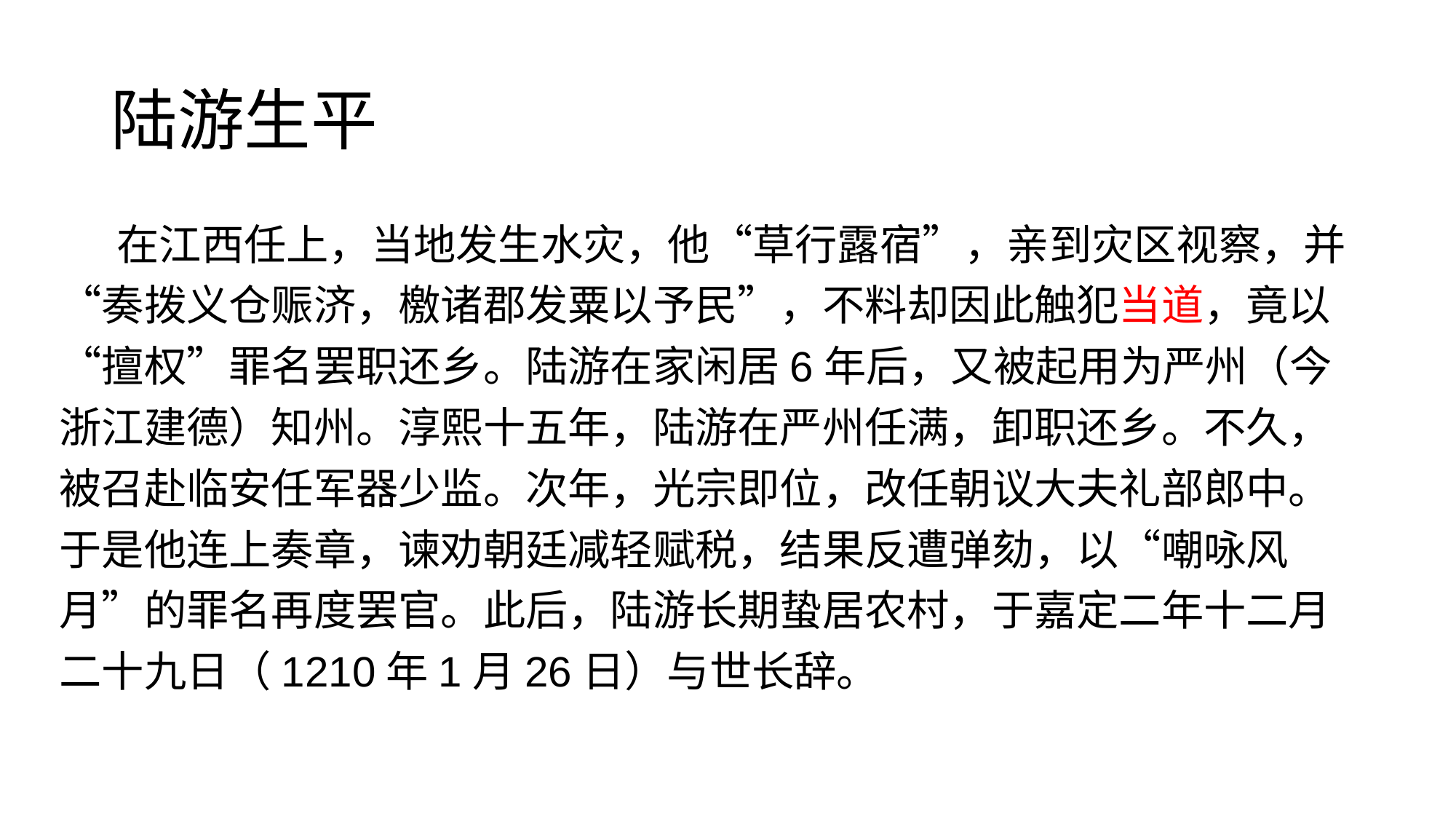

# 陆游生平
     在江西任上，当地发生水灾，他“草行露宿”，亲到灾区视察，并“奏拨义仓赈济，檄诸郡发粟以予民”，不料却因此触犯当道，竟以“擅权”罪名罢职还乡。陆游在家闲居6年后，又被起用为严州（今浙江建德）知州。淳熙十五年，陆游在严州任满，卸职还乡。不久，被召赴临安任军器少监。次年，光宗即位，改任朝议大夫礼部郎中。于是他连上奏章，谏劝朝廷减轻赋税，结果反遭弹劾，以“嘲咏风月”的罪名再度罢官。此后，陆游长期蛰居农村，于嘉定二年十二月二十九日（1210年1月26日）与世长辞。